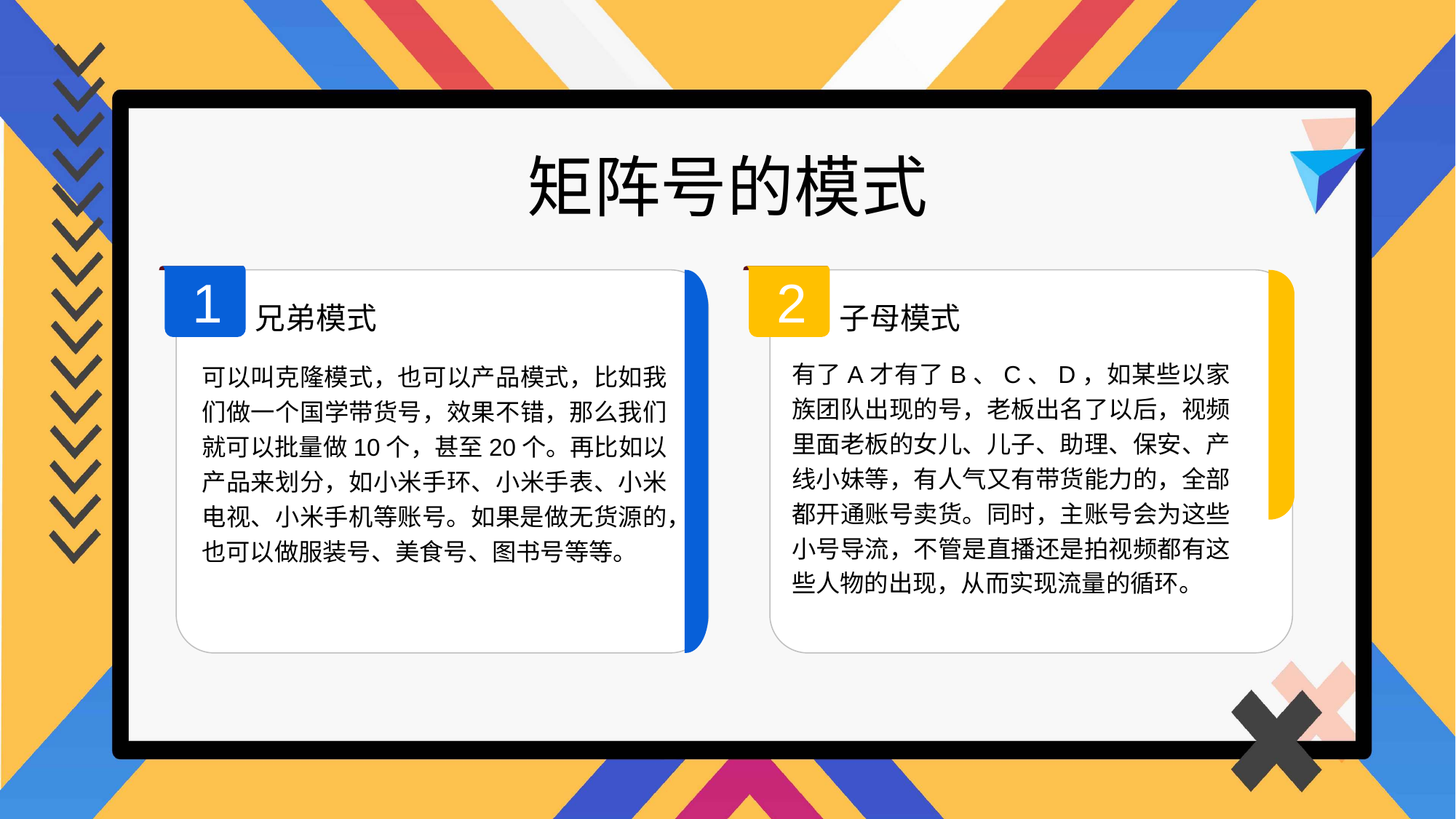

矩阵号的模式
1
2

兄弟模式
子母模式
有了A才有了B、C、D，如某些以家族团队出现的号，老板出名了以后，视频里面老板的女儿、儿子、助理、保安、产线小妹等，有人气又有带货能力的，全部都开通账号卖货。同时，主账号会为这些小号导流，不管是直播还是拍视频都有这些人物的出现，从而实现流量的循环。
可以叫克隆模式，也可以产品模式，比如我们做一个国学带货号，效果不错，那么我们就可以批量做10个，甚至20个。再比如以产品来划分，如小米手环、小米手表、小米电视、小米手机等账号。如果是做无货源的，也可以做服装号、美食号、图书号等等。